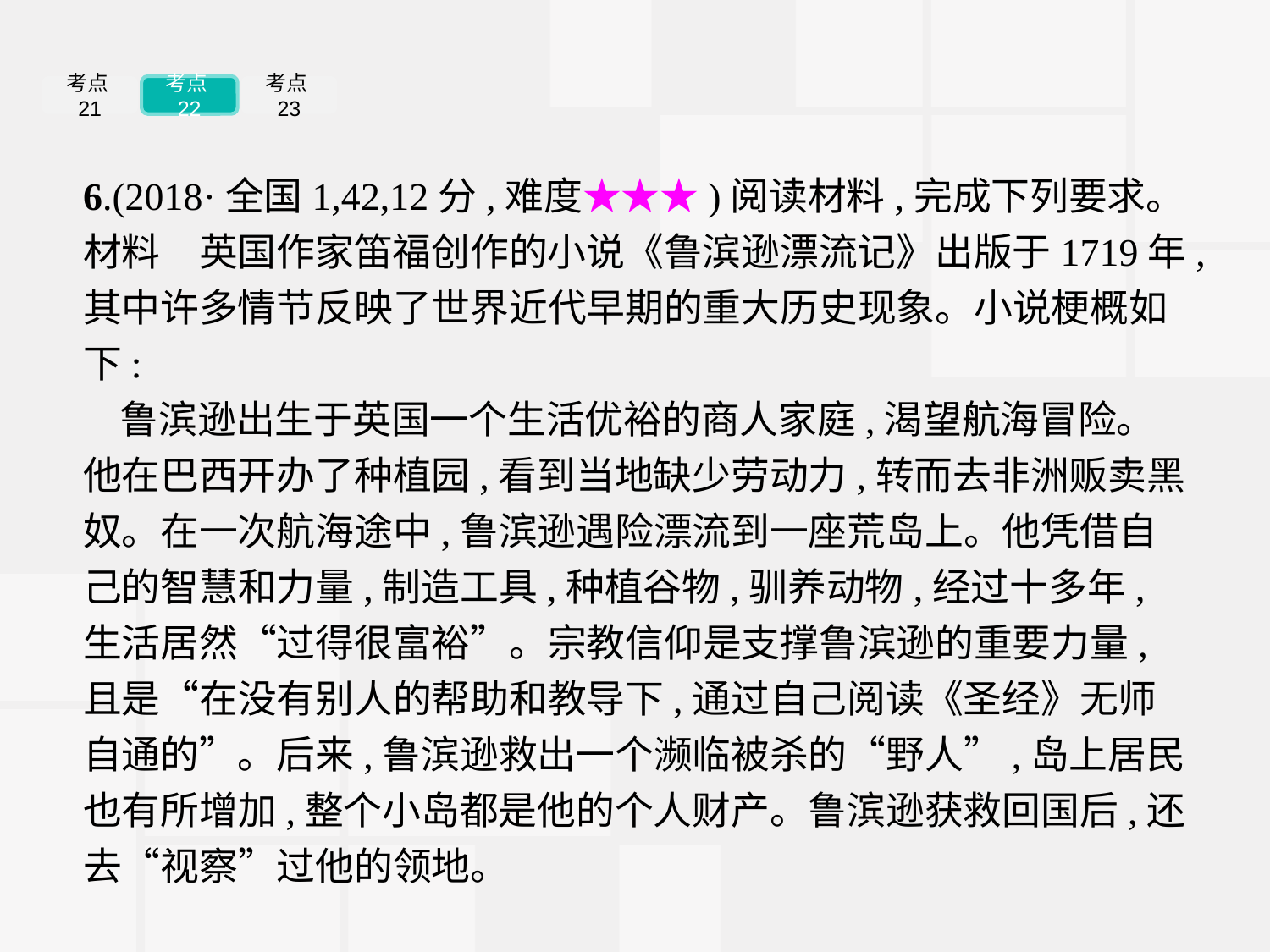

考点21
考点22
考点23
6.(2018·全国1,42,12分,难度★★★)阅读材料,完成下列要求。
材料　英国作家笛福创作的小说《鲁滨逊漂流记》出版于1719年,其中许多情节反映了世界近代早期的重大历史现象。小说梗概如下:
鲁滨逊出生于英国一个生活优裕的商人家庭,渴望航海冒险。他在巴西开办了种植园,看到当地缺少劳动力,转而去非洲贩卖黑奴。在一次航海途中,鲁滨逊遇险漂流到一座荒岛上。他凭借自己的智慧和力量,制造工具,种植谷物,驯养动物,经过十多年,生活居然“过得很富裕”。宗教信仰是支撑鲁滨逊的重要力量,且是“在没有别人的帮助和教导下,通过自己阅读《圣经》无师自通的”。后来,鲁滨逊救出一个濒临被杀的“野人”,岛上居民也有所增加,整个小岛都是他的个人财产。鲁滨逊获救回国后,还去“视察”过他的领地。